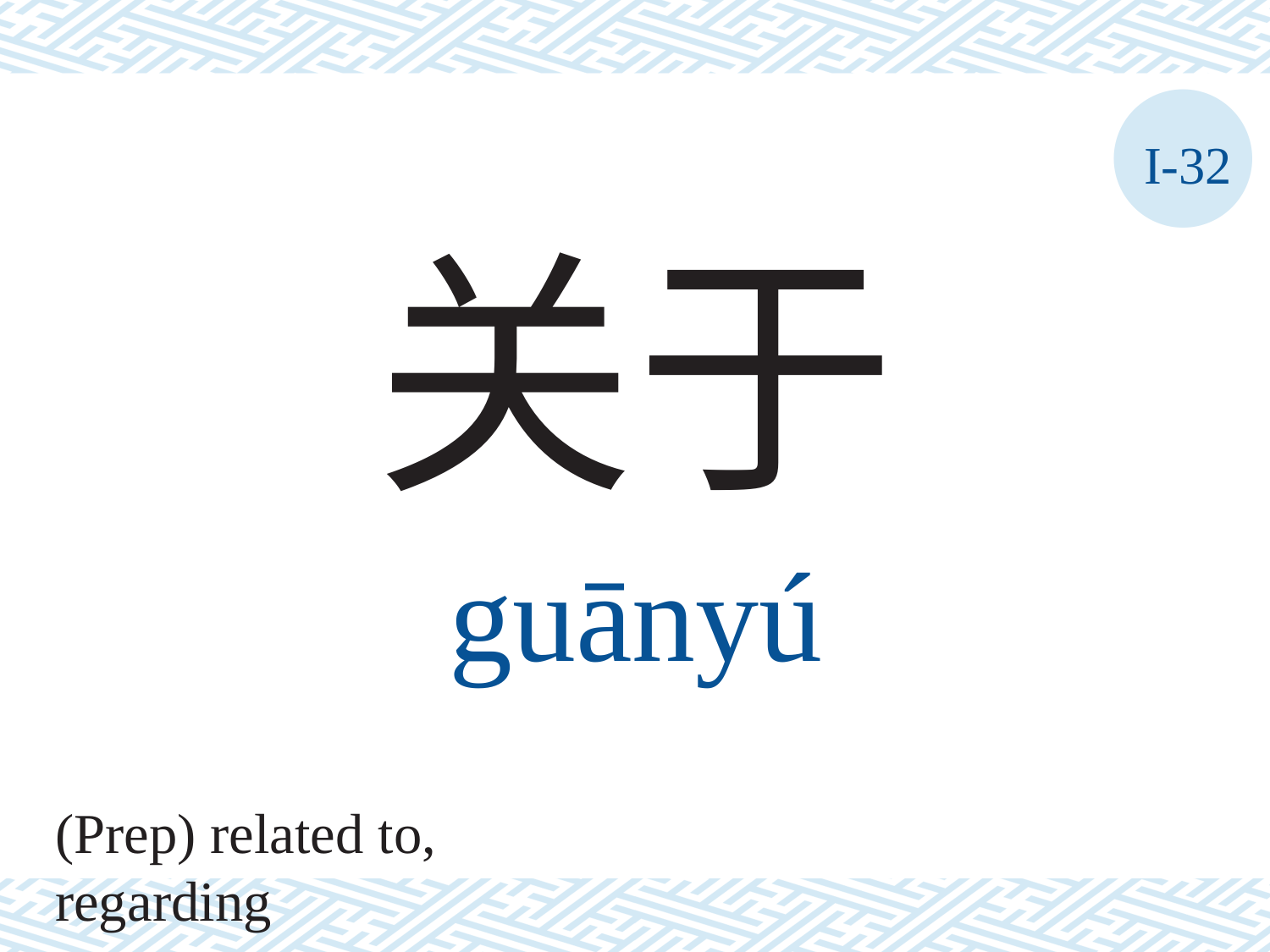

I-32
关于
guānyú
(Prep) related to, regarding